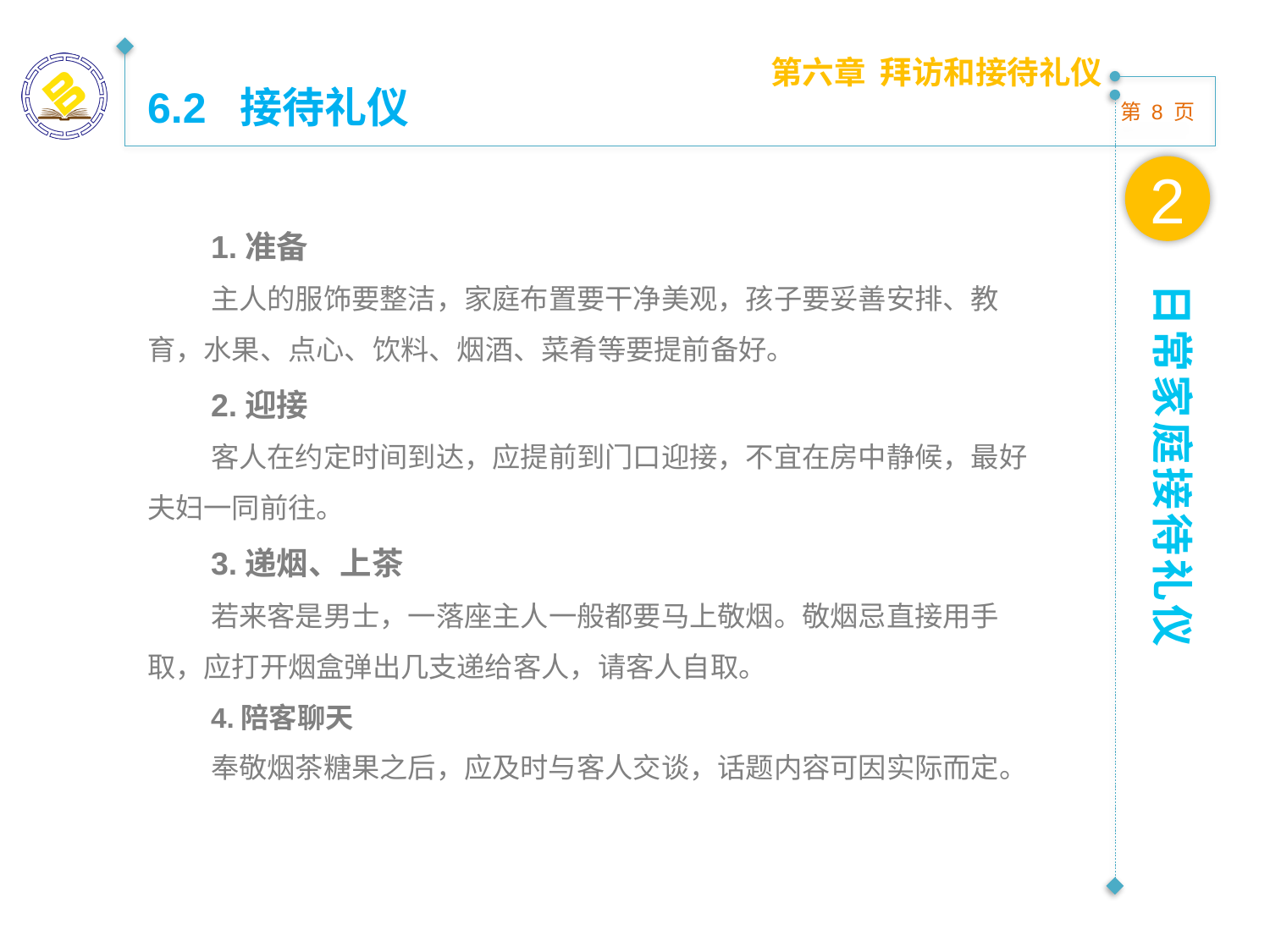

第六章  拜访和接待礼仪
6.2  接待礼仪
2
1.准备
主人的服饰要整洁，家庭布置要干净美观，孩子要妥善安排、教育，水果、点心、饮料、烟酒、菜肴等要提前备好。
2.迎接
客人在约定时间到达，应提前到门口迎接，不宜在房中静候，最好夫妇一同前往。
3.递烟、上茶
若来客是男士，一落座主人一般都要马上敬烟。敬烟忌直接用手取，应打开烟盒弹出几支递给客人，请客人自取。
4.陪客聊天
奉敬烟茶糖果之后，应及时与客人交谈，话题内容可因实际而定。
日常家庭接待礼仪